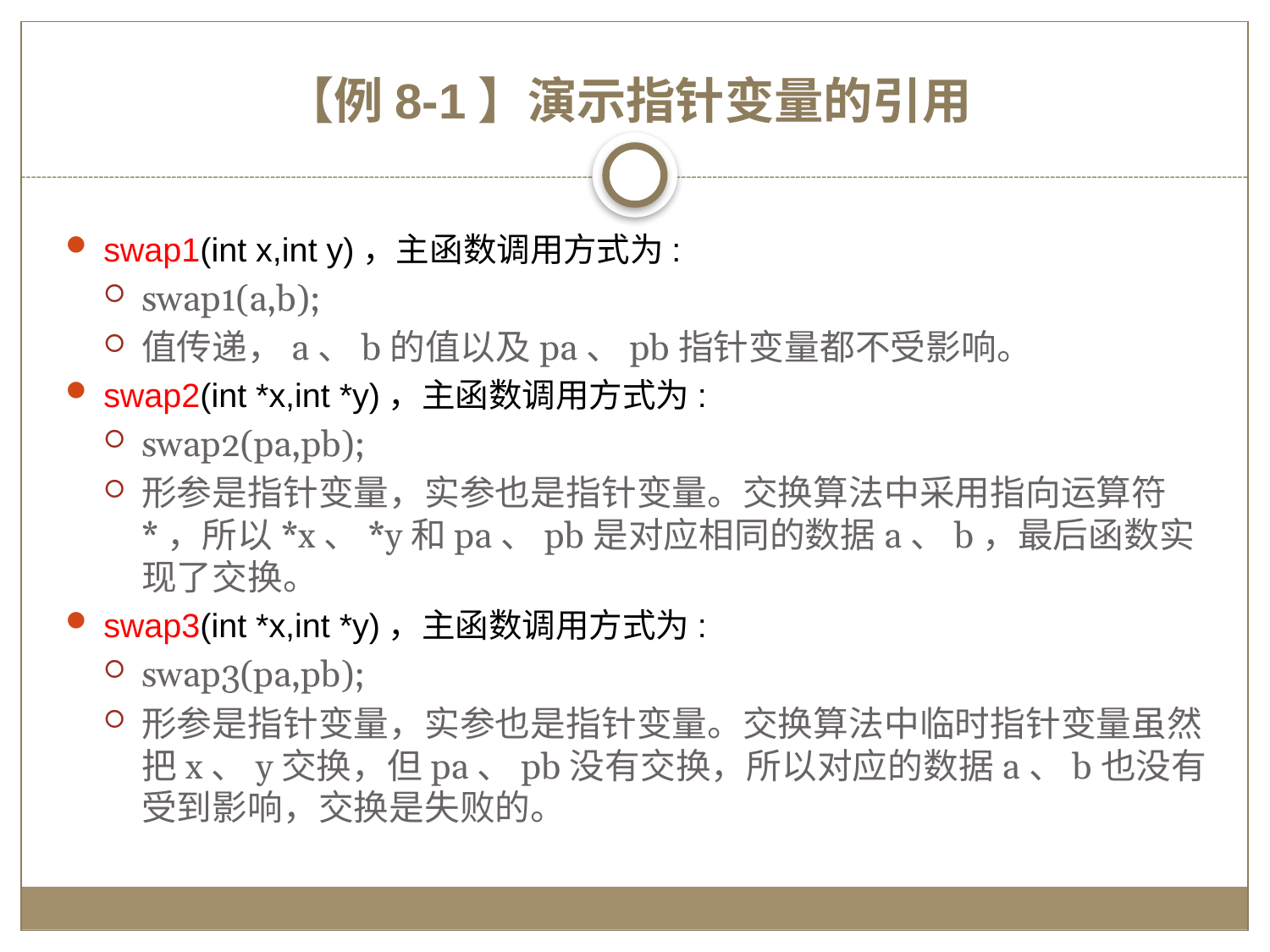

# 【例8-1】演示指针变量的引用
swap1(int x,int y)，主函数调用方式为:
swap1(a,b);
值传递，a、b的值以及pa、pb指针变量都不受影响。
swap2(int *x,int *y)，主函数调用方式为:
swap2(pa,pb);
形参是指针变量，实参也是指针变量。交换算法中采用指向运算符*，所以*x、*y和pa、pb是对应相同的数据a、b，最后函数实现了交换。
swap3(int *x,int *y)，主函数调用方式为:
swap3(pa,pb);
形参是指针变量，实参也是指针变量。交换算法中临时指针变量虽然把x、y交换，但pa、pb没有交换，所以对应的数据a、b也没有受到影响，交换是失败的。